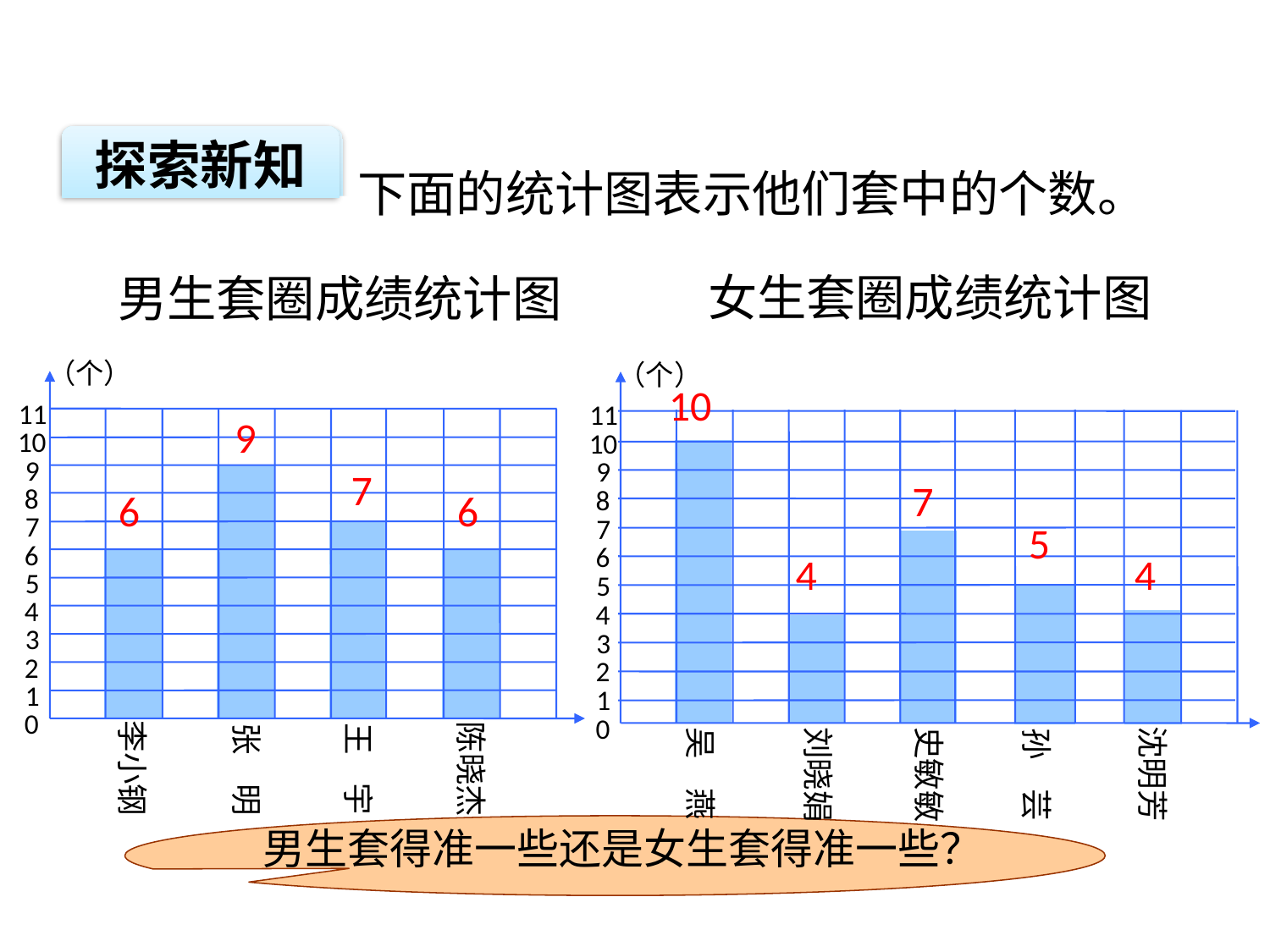

探索新知

下面的统计图表示他们套中的个数。

女生套圈成绩统计图
男生套圈成绩统计图
（个）
11

10
9
8
7
6

5

4
3
2
1
0
王    宇
张    明
李小钢
陈晓杰

（个）

9

8

7

6

5

4

3

2

1

0
吴    燕
孙    芸
沈明芳
史敏敏
刘晓娟

10
9
7
7
6
6
5
4
4
11
10

男生套得准一些还是女生套得准一些？